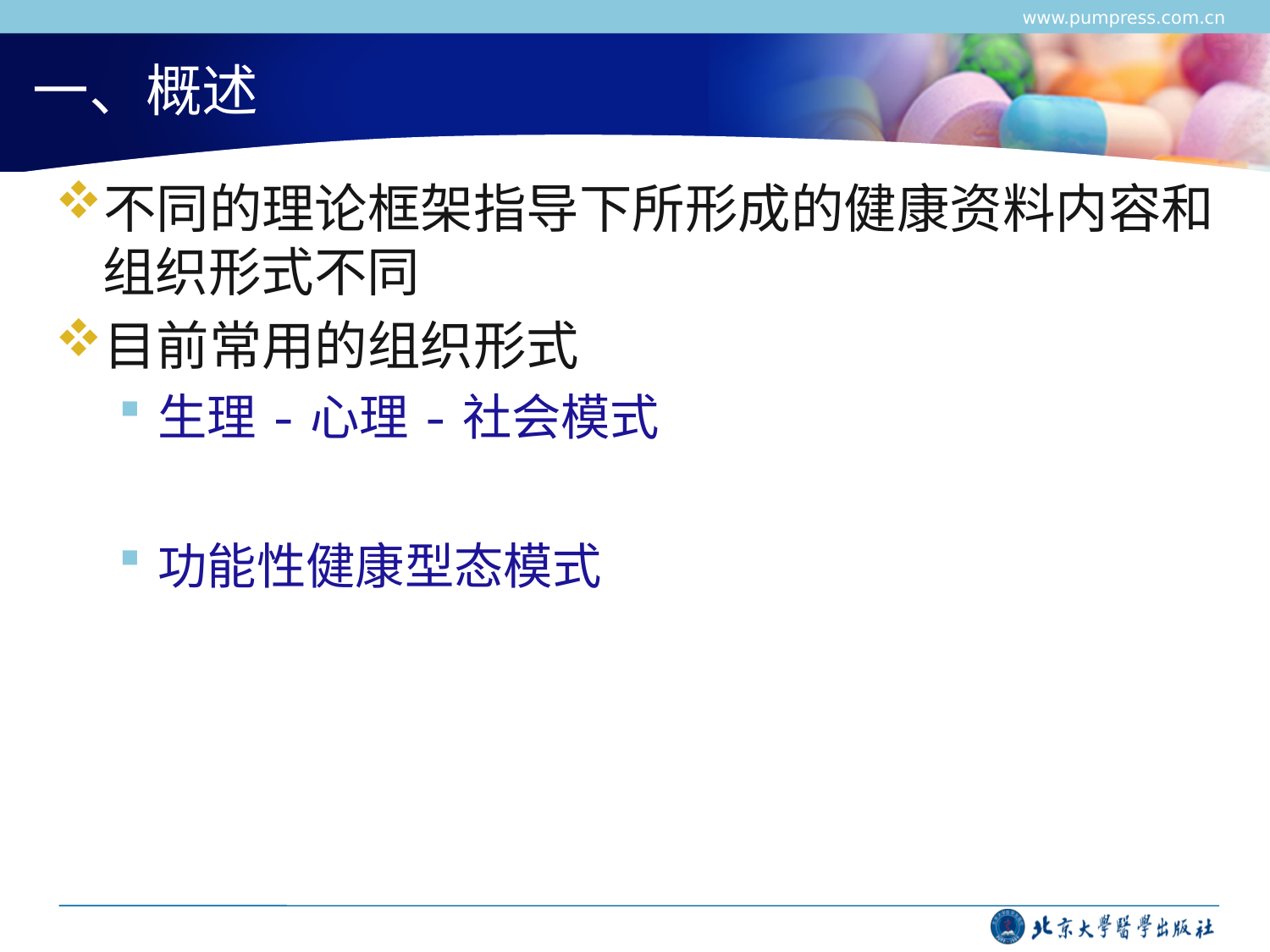

www.pumpress.com.cn
# 一、概述
不同的理论框架指导下所形成的健康资料内容和组织形式不同
目前常用的组织形式
生理-心理-社会模式

功能性健康型态模式